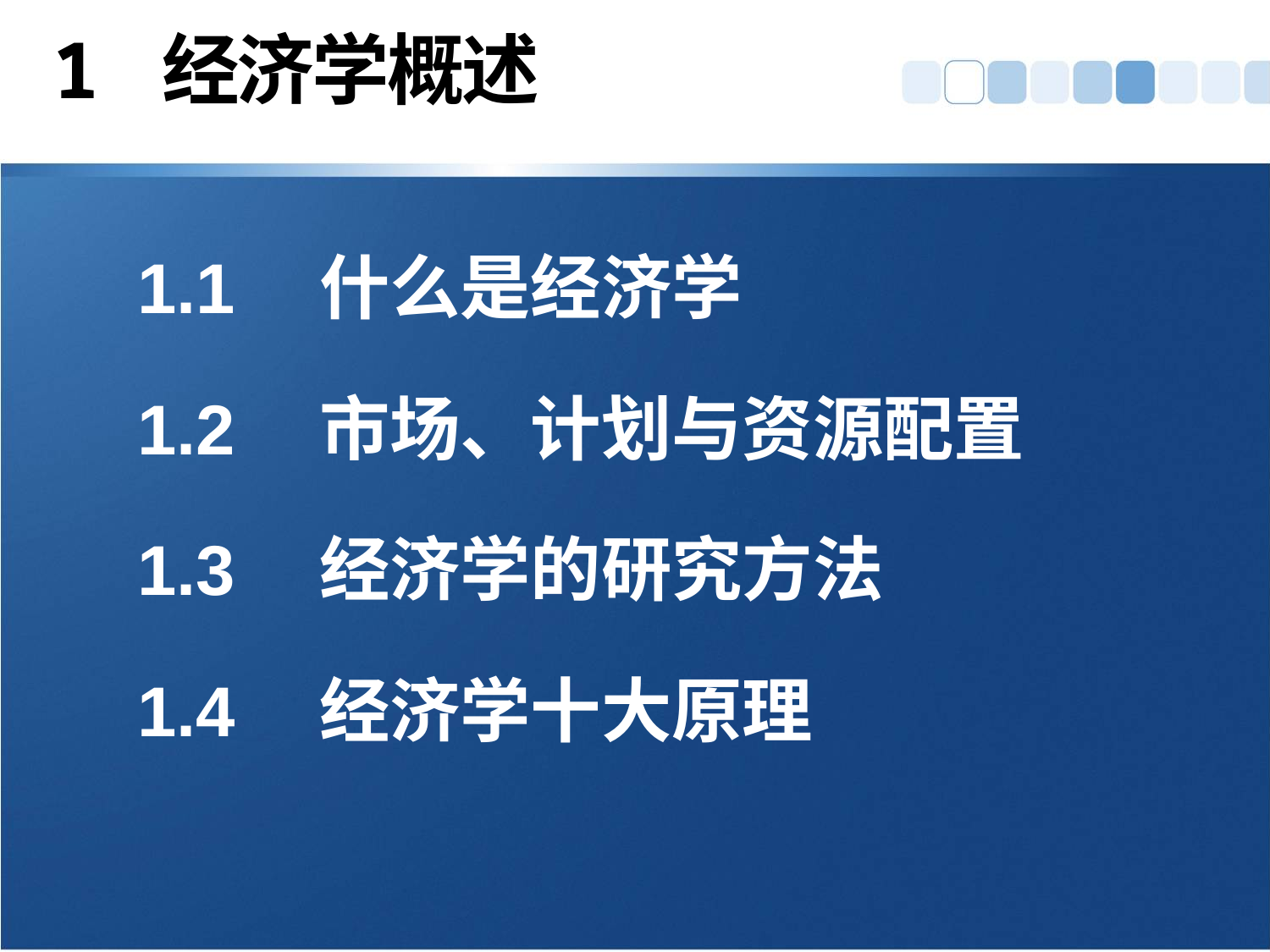

# 1 经济学概述
1.1	什么是经济学
1.2	市场、计划与资源配置
1.3	经济学的研究方法
1.4	经济学十大原理